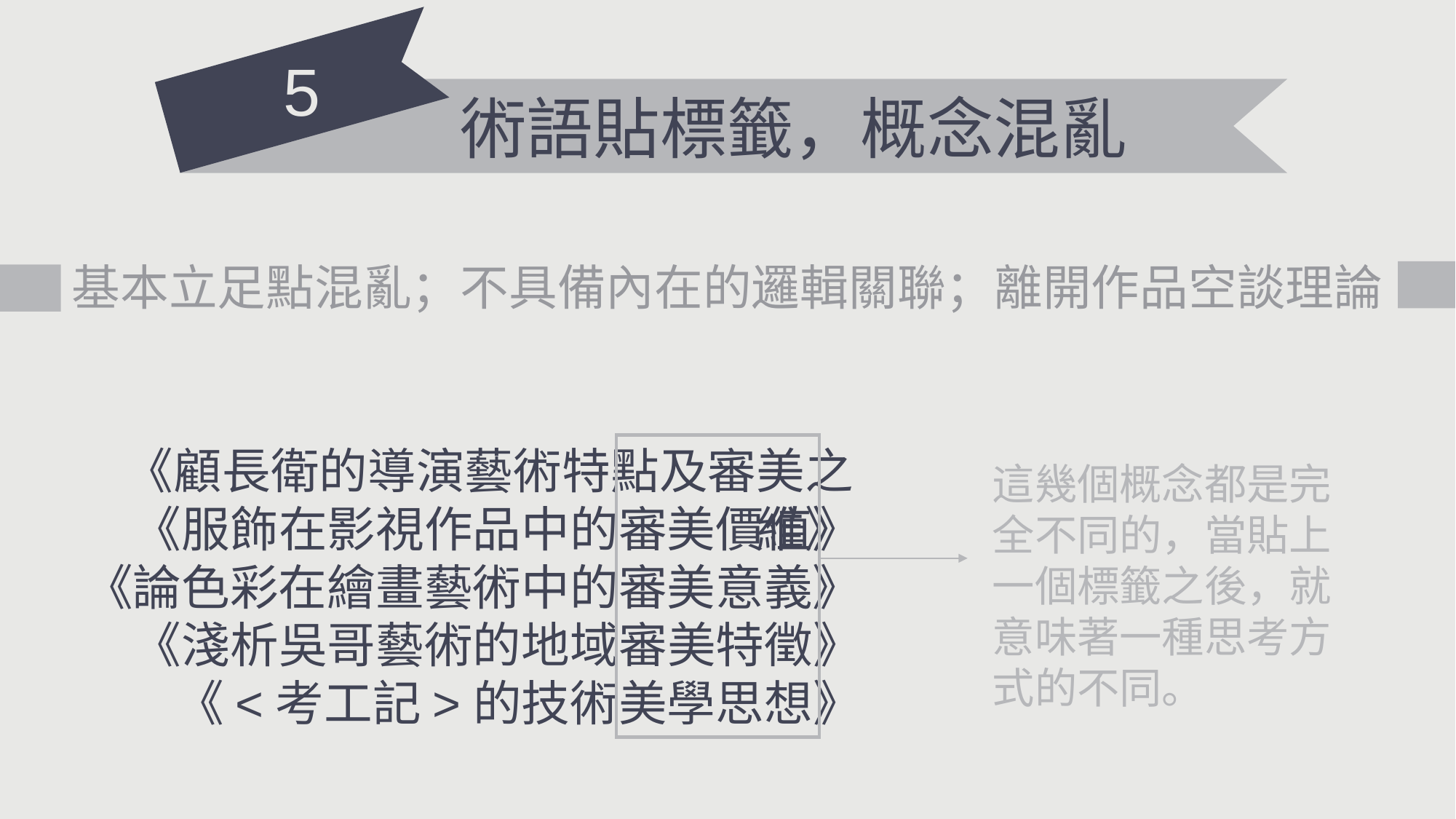

5
術語貼標籤，概念混亂
基本立足點混亂；不具備內在的邏輯關聯；離開作品空談理論

《顧長衛的導演藝術特點及審美之維》

《服飾在影視作品中的審美價值》
《論色彩在繪畫藝術中的審美意義》
《淺析吳哥藝術的地域審美特徵》
《<考工記>的技術美學思想》
這幾個概念都是完全不同的，當貼上一個標籤之後，就意味著一種思考方式的不同。